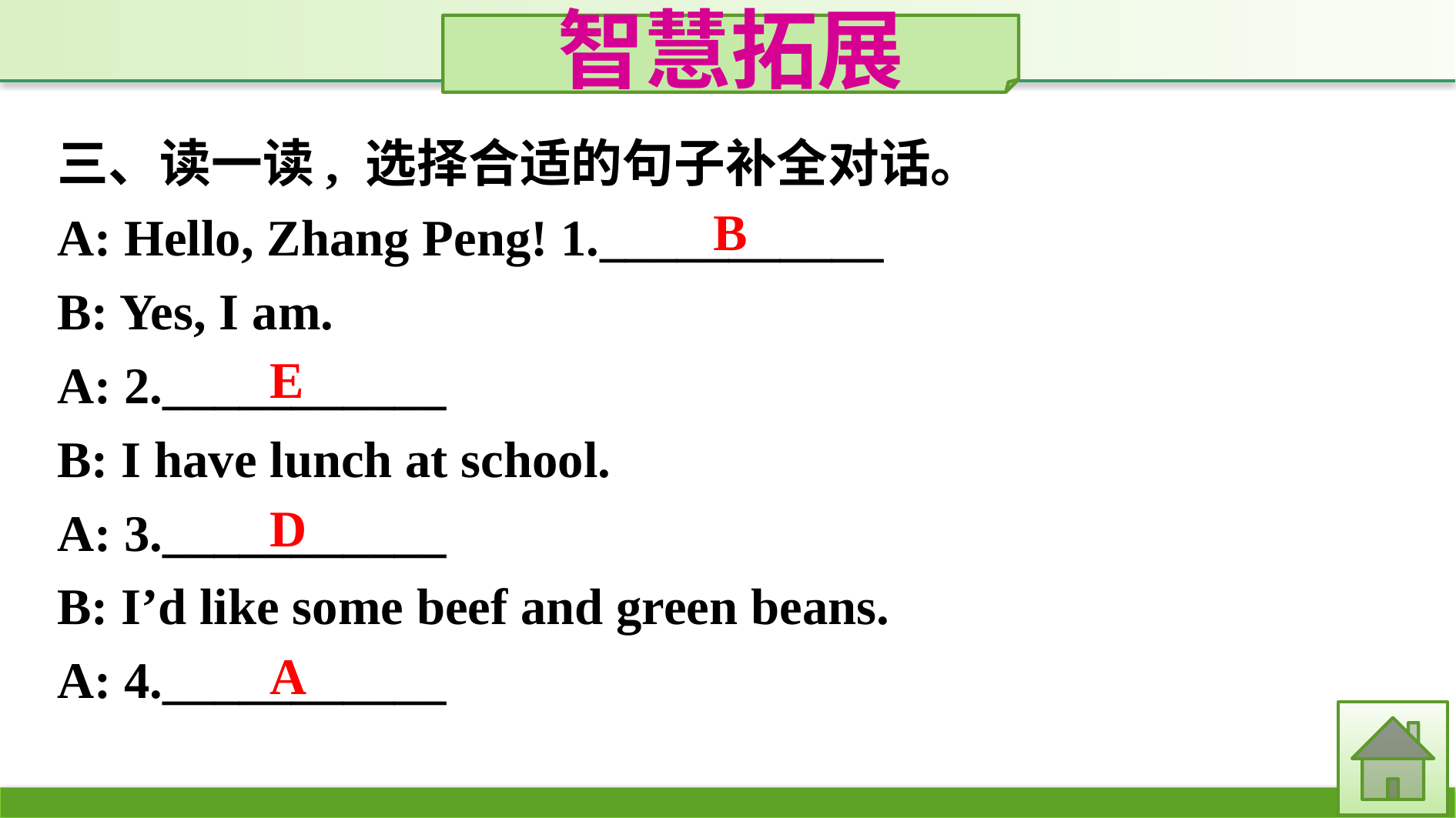

智慧拓展
三、读一读, 选择合适的句子补全对话。
A: Hello, Zhang Peng! 1.___________
B: Yes, I am.
A: 2.___________
B: I have lunch at school.
A: 3.___________
B: I’d like some beef and green beans.
A: 4.___________
B
E
D
A